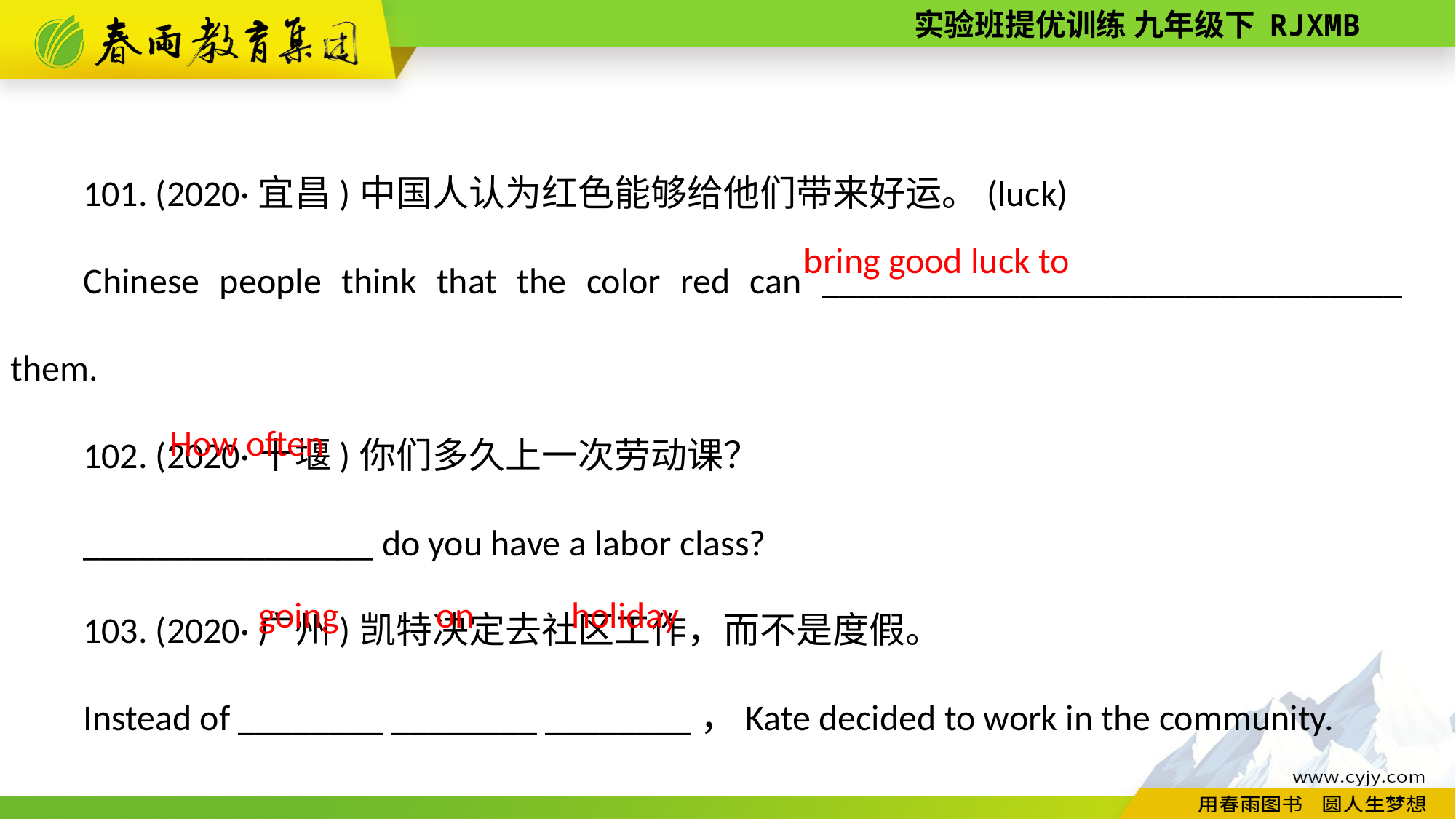

101. (2020·宜昌)中国人认为红色能够给他们带来好运。(luck)
Chinese people think that the color red can ________________________________ them.
102. (2020·十堰)你们多久上一次劳动课？
________________ do you have a labor class?
103. (2020·广州)凯特决定去社区工作，而不是度假。
Instead of ________ ________ ________，Kate decided to work in the community.
bring good luck to
How often
going
on
holiday